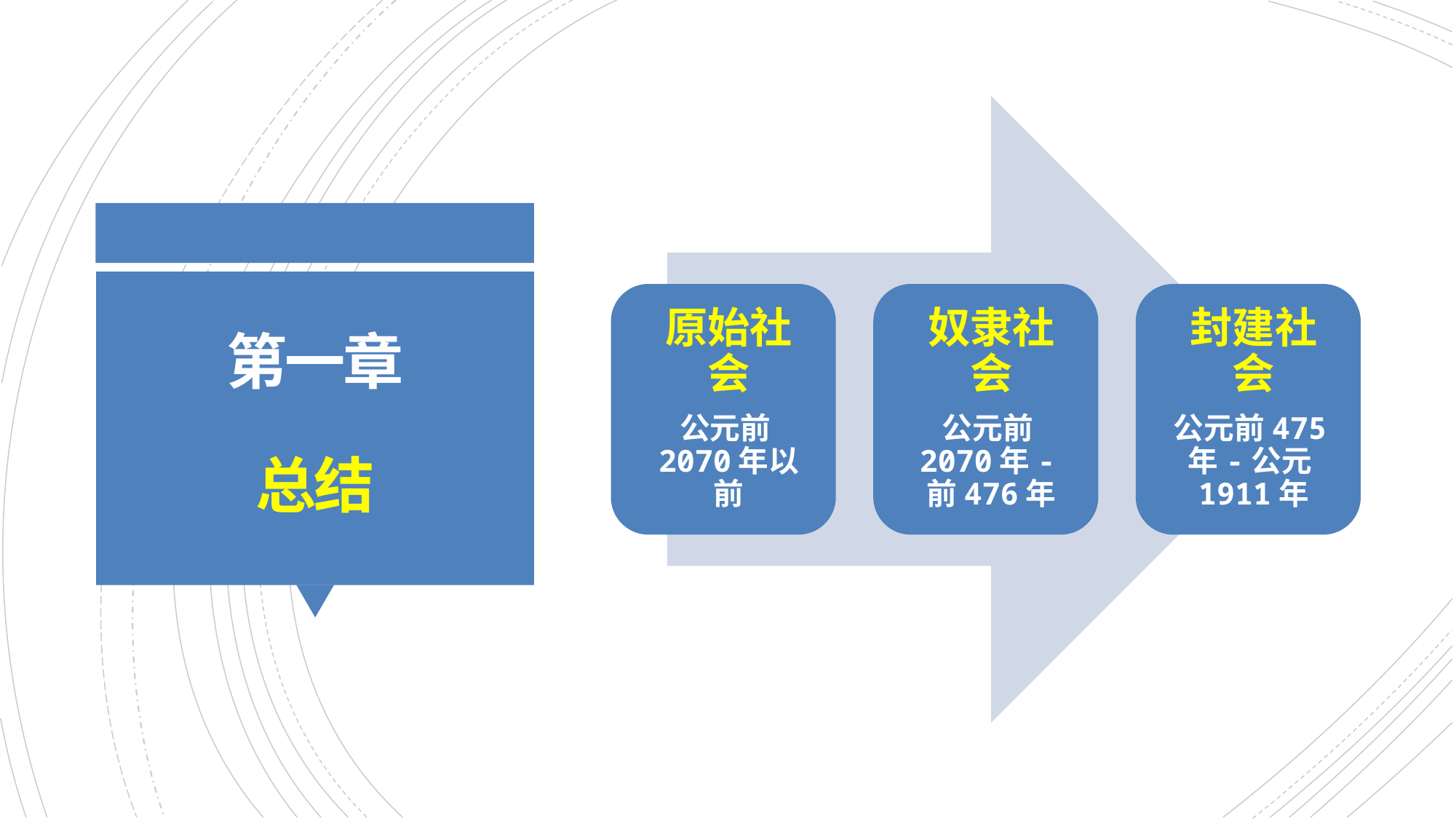

原始社会
公元前2070年以前
奴隶社会
公元前2070年-前476年
封建社会
公元前475年-公元1911年
# 第一章 总结